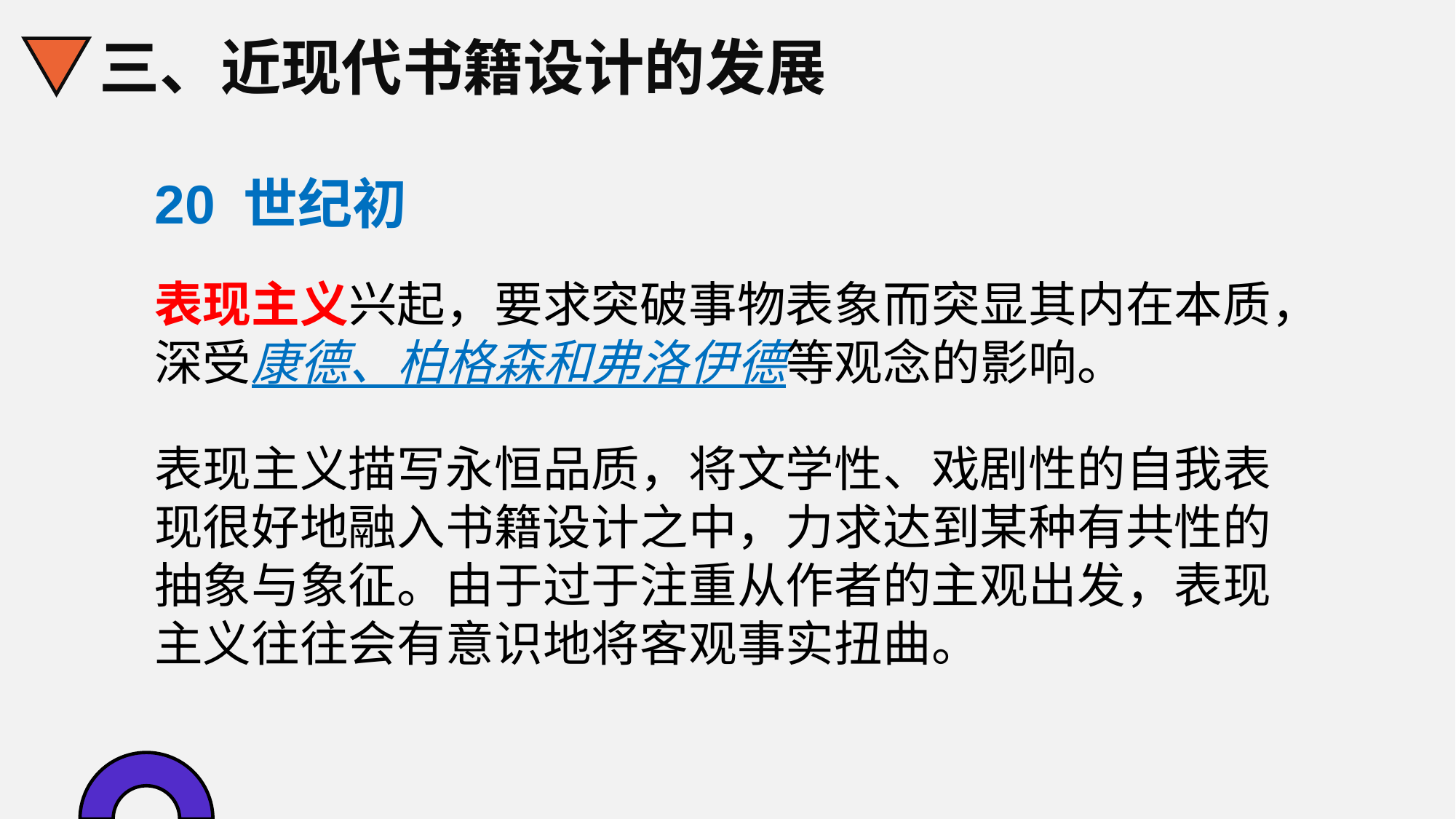

三、近现代书籍设计的发展

20 世纪初
表现主义兴起，要求突破事物表象而突显其内在本质，深受康德、柏格森和弗洛伊德等观念的影响。
表现主义描写永恒品质，将文学性、戏剧性的自我表现很好地融入书籍设计之中，力求达到某种有共性的抽象与象征。由于过于注重从作者的主观出发，表现主义往往会有意识地将客观事实扭曲。